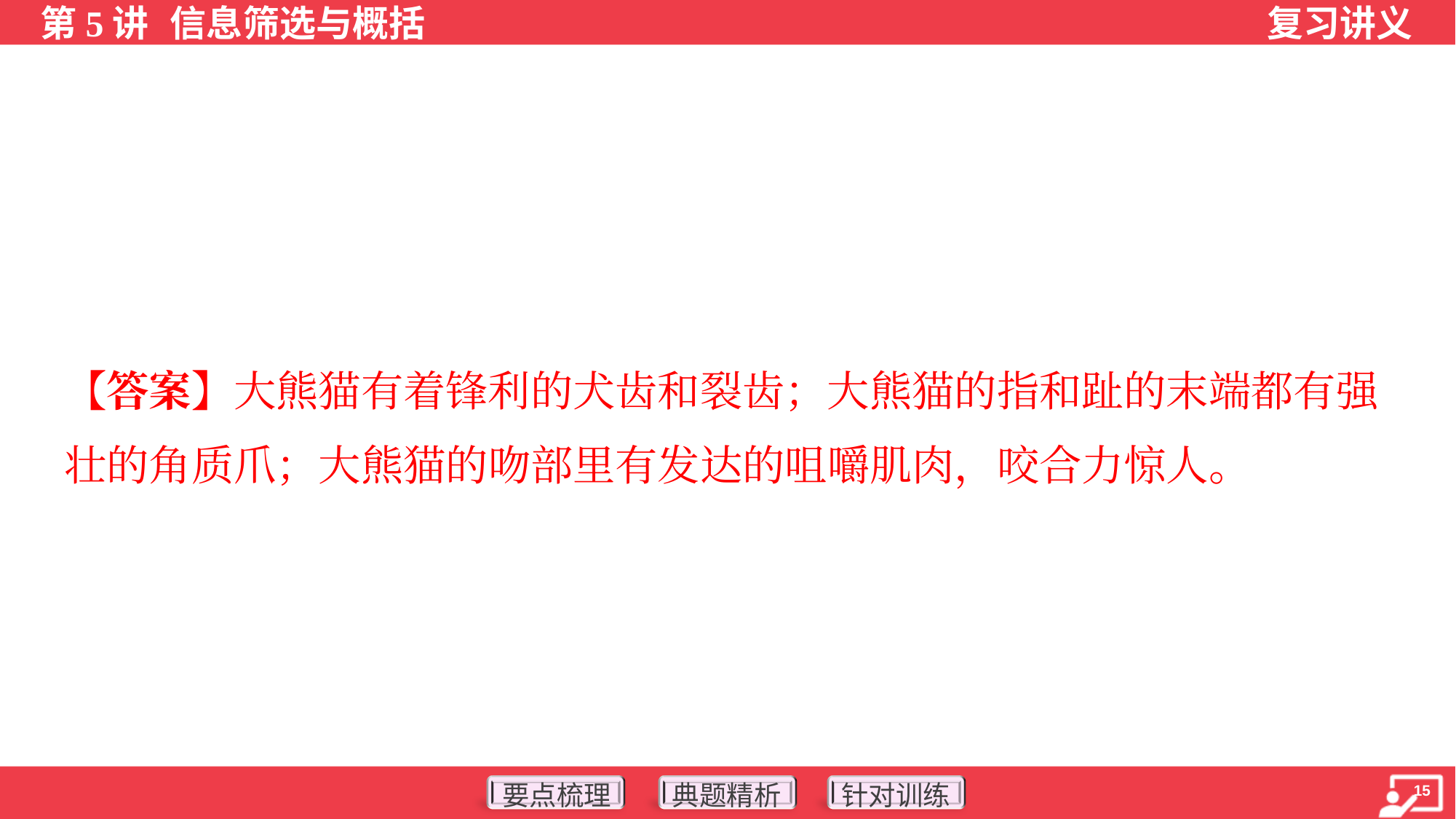

【答案】大熊猫有着锋利的犬齿和裂齿；大熊猫的指和趾的末端都有强
壮的角质爪；大熊猫的吻部里有发达的咀嚼肌肉，咬合力惊人。